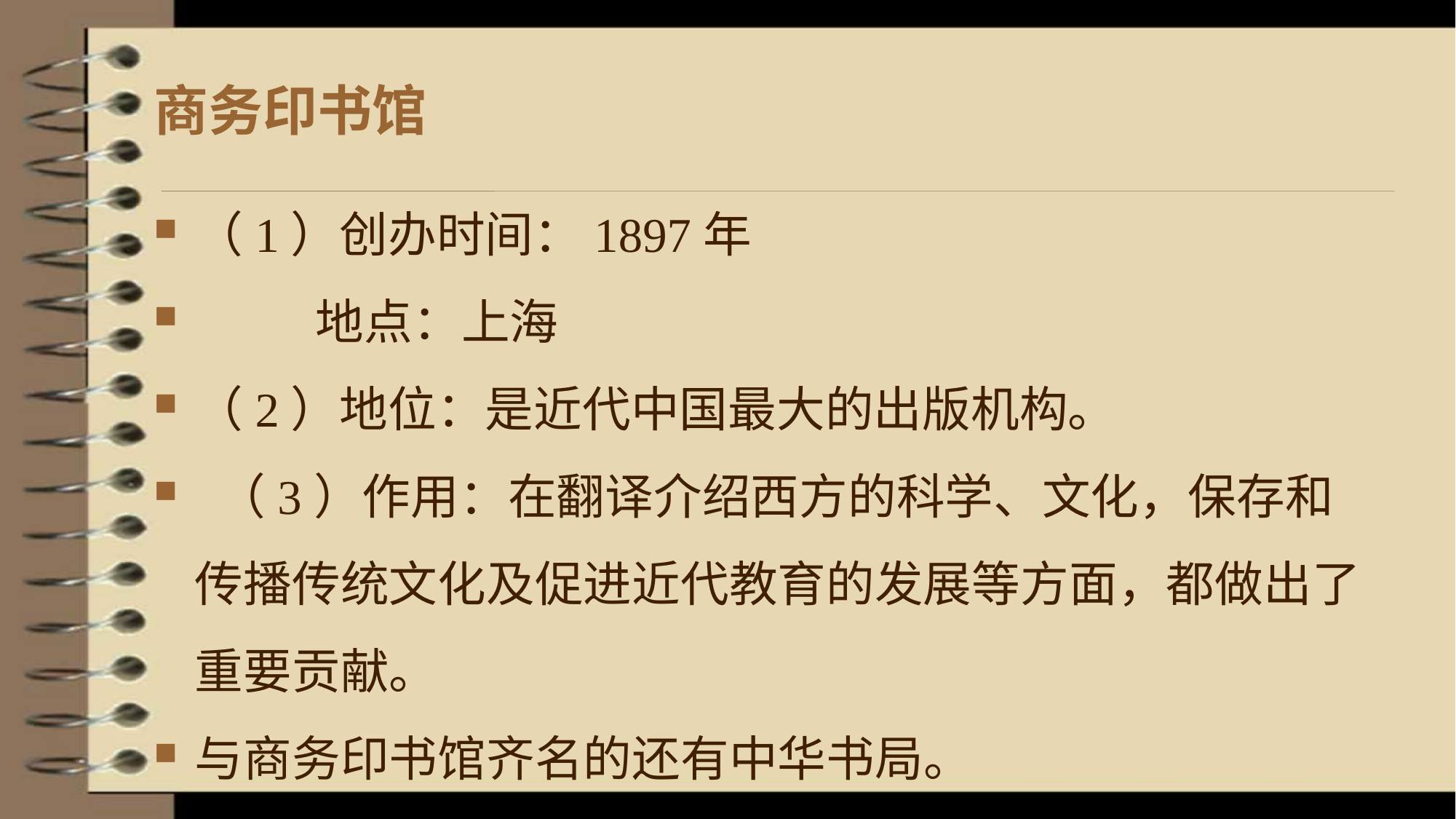

# 商务印书馆
（1）创办时间：1897年
          地点：上海
（2）地位：是近代中国最大的出版机构。
 （3）作用：在翻译介绍西方的科学、文化，保存和传播传统文化及促进近代教育的发展等方面，都做出了重要贡献。
与商务印书馆齐名的还有中华书局。